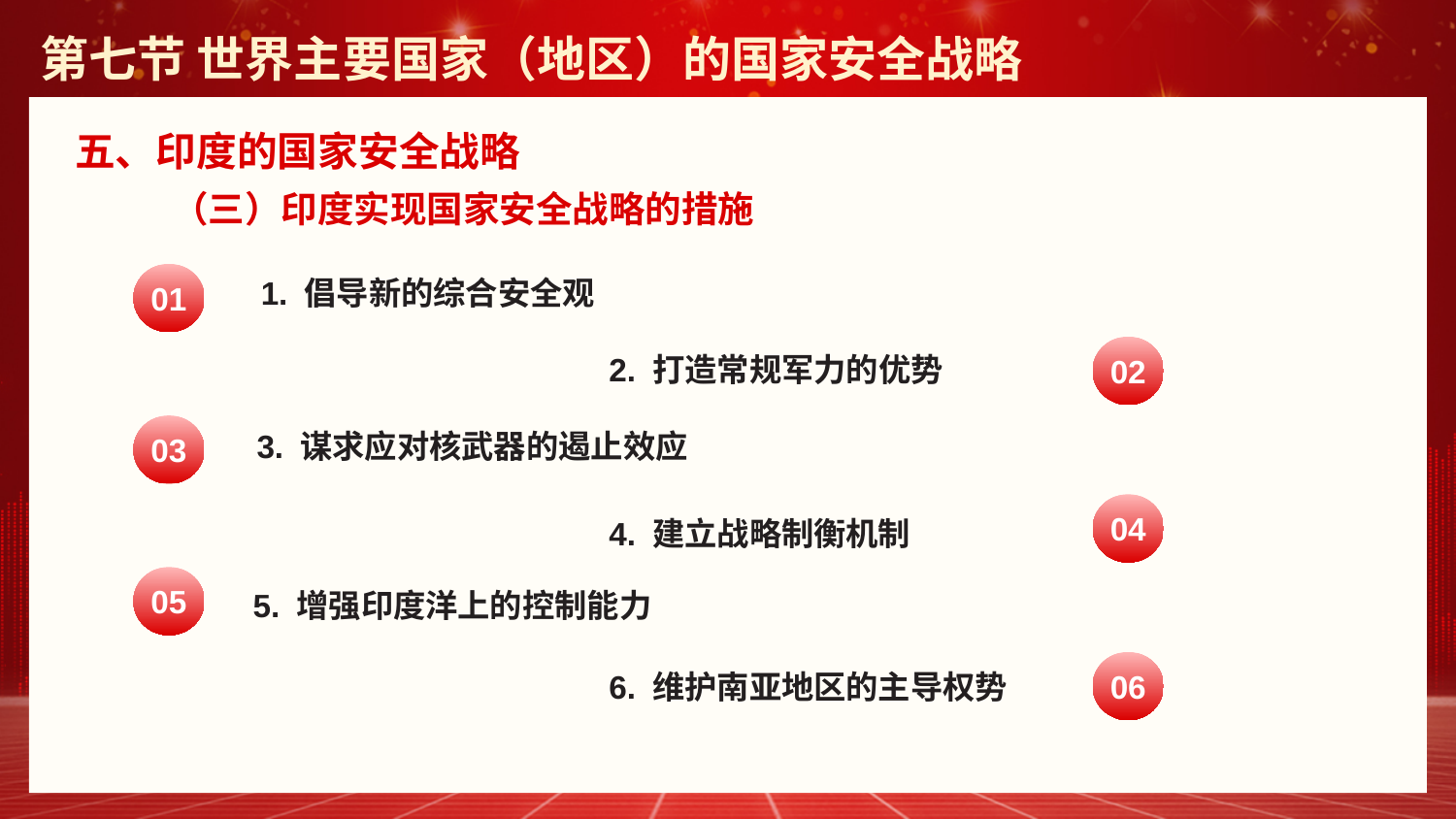

第七节 世界主要国家（地区）的国家安全战略
五、印度的国家安全战略
（三）印度实现国家安全战略的措施
01
1. 倡导新的综合安全观
02
2. 打造常规军力的优势
03
3. 谋求应对核武器的遏止效应
04
4. 建立战略制衡机制
05
5. 增强印度洋上的控制能力
06
6. 维护南亚地区的主导权势